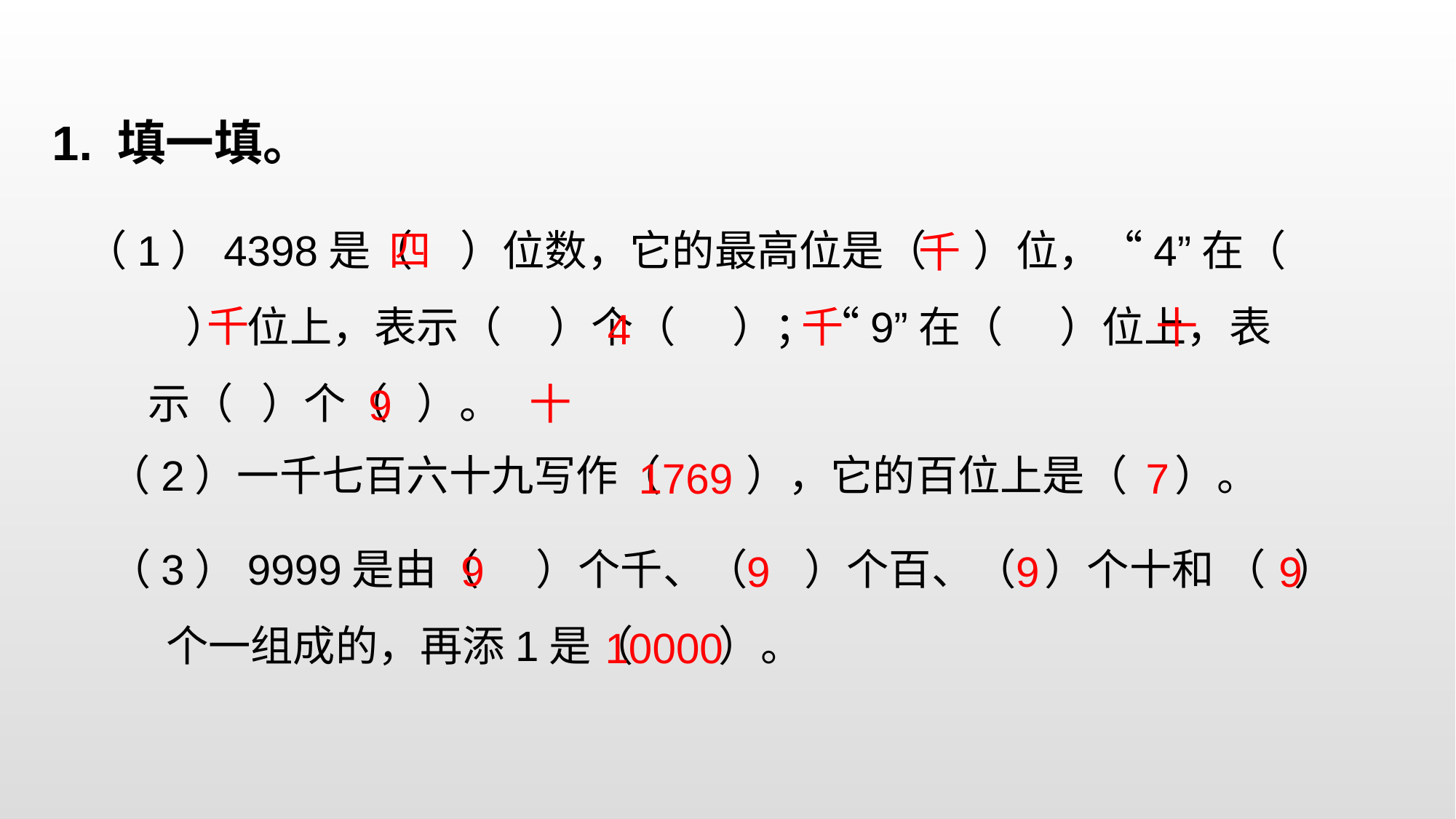

1. 填一填。
四
千
（1）4398是（     ）位数，它的最高位是（     ）位，“4”在（      ）  位上，表示（     ）个（      ）；“9”在（      ）位上，表示（   ）个（   ）。
千
千
十
4
十
9
（2）一千七百六十九写作（         ），它的百位上是（     ）。
7
1769
（3）9999是由（      ）个千、（      ）个百、（   ）个十和 （   ）
     个一组成的，再添1是（         ）。
9
9
9
9
10000